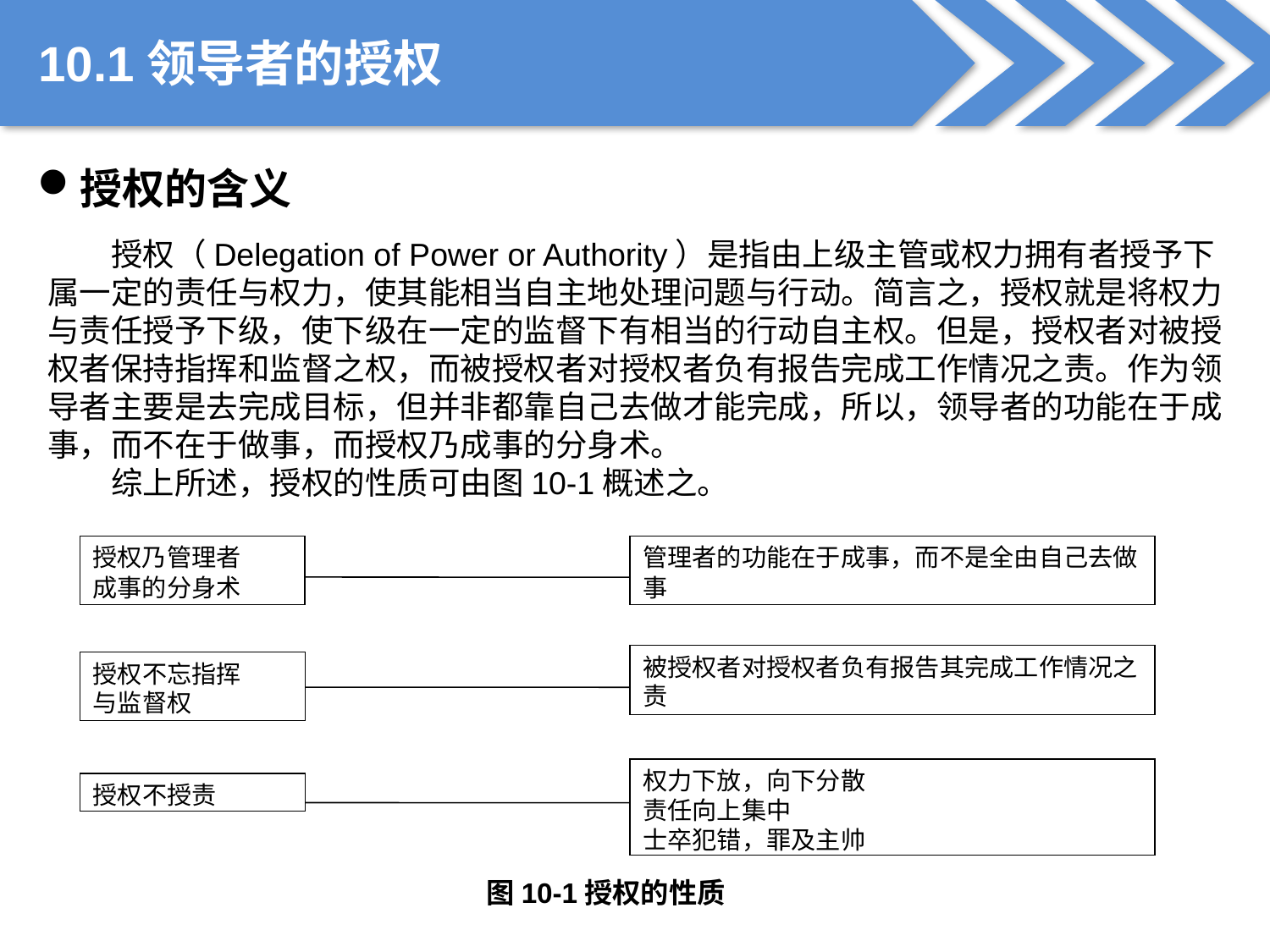

10.1领导者的授权
授权的含义
授权（Delegation of Power or Authority）是指由上级主管或权力拥有者授予下属一定的责任与权力，使其能相当自主地处理问题与行动。简言之，授权就是将权力与责任授予下级，使下级在一定的监督下有相当的行动自主权。但是，授权者对被授权者保持指挥和监督之权，而被授权者对授权者负有报告完成工作情况之责。作为领导者主要是去完成目标，但并非都靠自己去做才能完成，所以，领导者的功能在于成事，而不在于做事，而授权乃成事的分身术。
综上所述，授权的性质可由图10-1概述之。

授权乃管理者
成事的分身术
管理者的功能在于成事，而不是全由自己去做事

被授权者对授权者负有报告其完成工作情况之责
授权不忘指挥
与监督权

权力下放，向下分散
责任向上集中
士卒犯错，罪及主帅
授权不授责

图10-1授权的性质